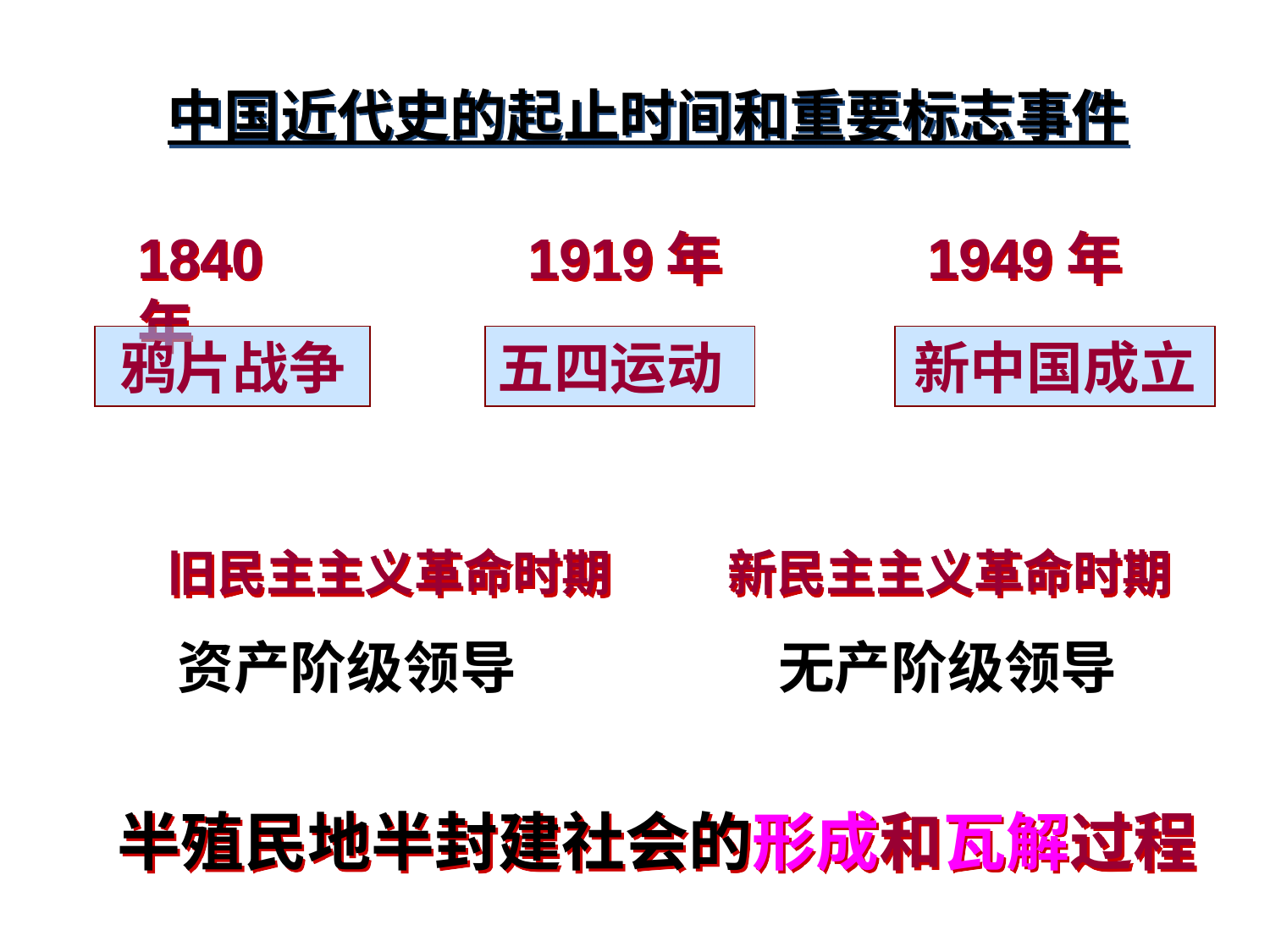

中国近代史的起止时间和重要标志事件
1840年
鸦片战争
1919年
五四运动
1949年
新中国成立

旧民主主义革命时期
资产阶级领导
新民主主义革命时期
无产阶级领导
半殖民地半封建社会的形成和瓦解过程